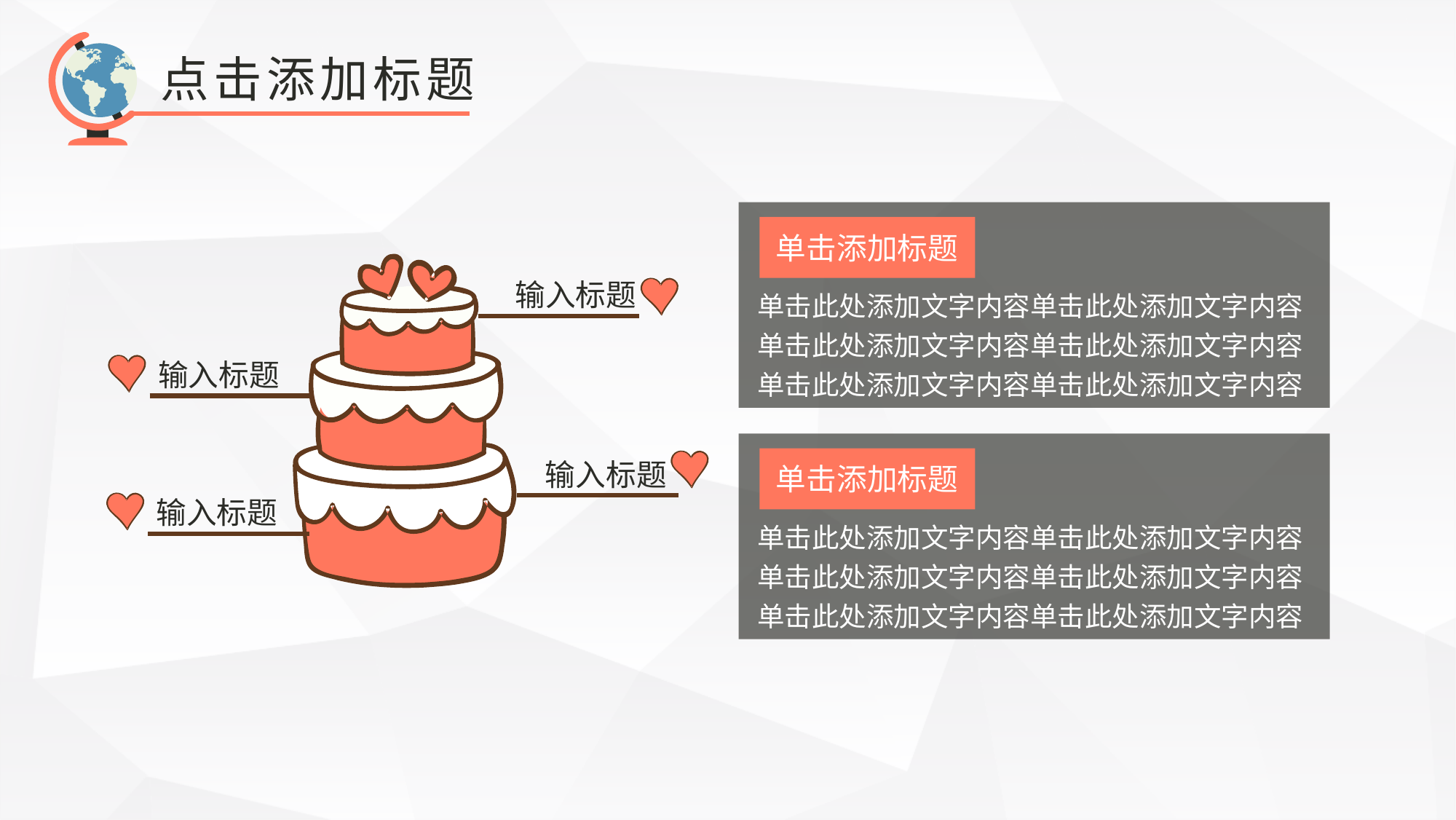

点击添加标题

单击添加标题

输入标题

输入标题

输入标题

输入标题

单击此处添加文字内容单击此处添加文字内容单击此处添加文字内容单击此处添加文字内容单击此处添加文字内容单击此处添加文字内容

单击添加标题
单击此处添加文字内容单击此处添加文字内容单击此处添加文字内容单击此处添加文字内容单击此处添加文字内容单击此处添加文字内容